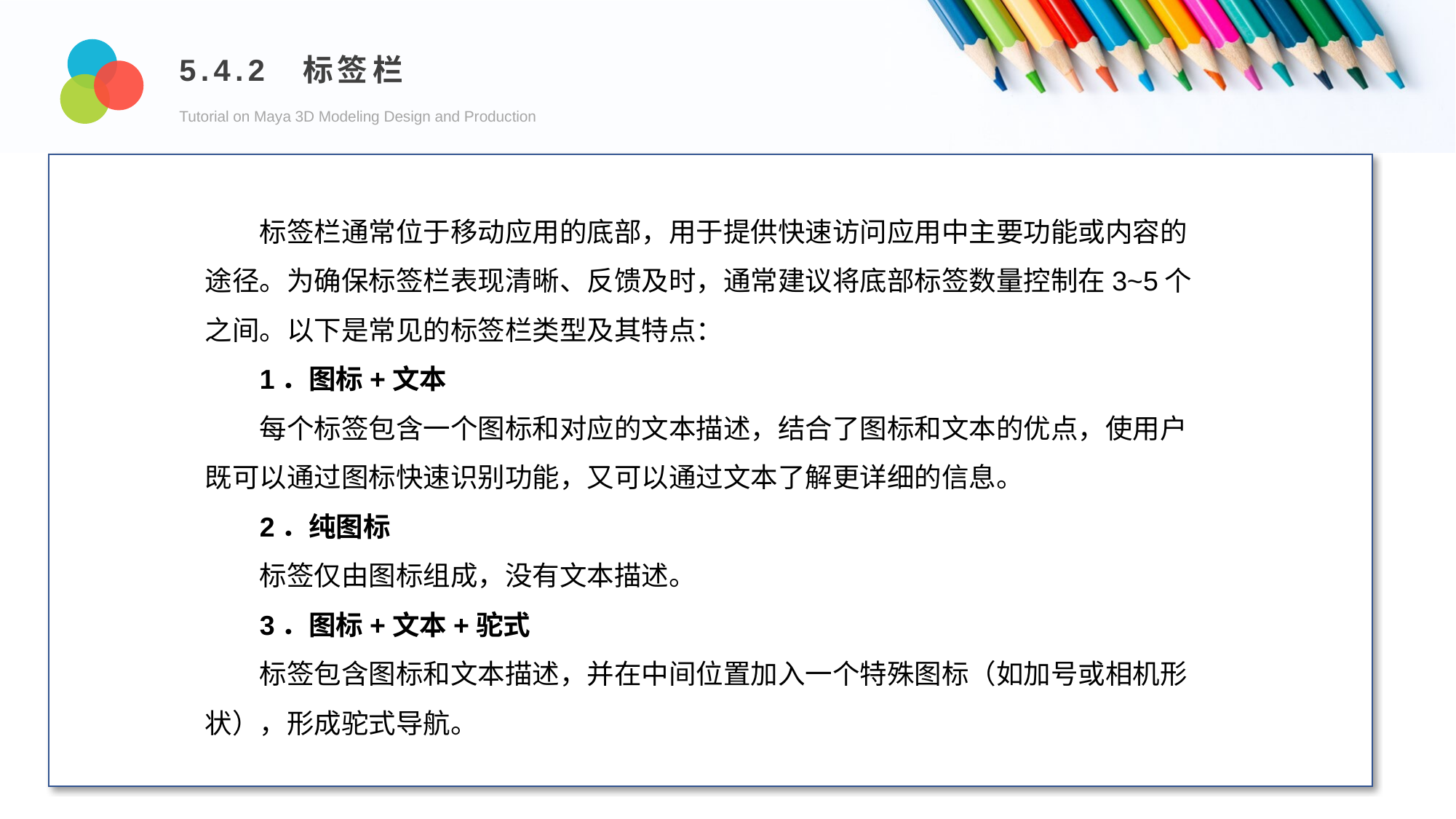

5.4.2  标签栏
Tutorial on Maya 3D Modeling Design and Production
Design and Production
标签栏通常位于移动应用的底部，用于提供快速访问应用中主要功能或内容的途径。为确保标签栏表现清晰、反馈及时，通常建议将底部标签数量控制在3~5个之间。以下是常见的标签栏类型及其特点：
1．图标+文本
每个标签包含一个图标和对应的文本描述，结合了图标和文本的优点，使用户既可以通过图标快速识别功能，又可以通过文本了解更详细的信息。
2．纯图标
标签仅由图标组成，没有文本描述。
3．图标+文本+驼式
标签包含图标和文本描述，并在中间位置加入一个特殊图标（如加号或相机形状），形成驼式导航。